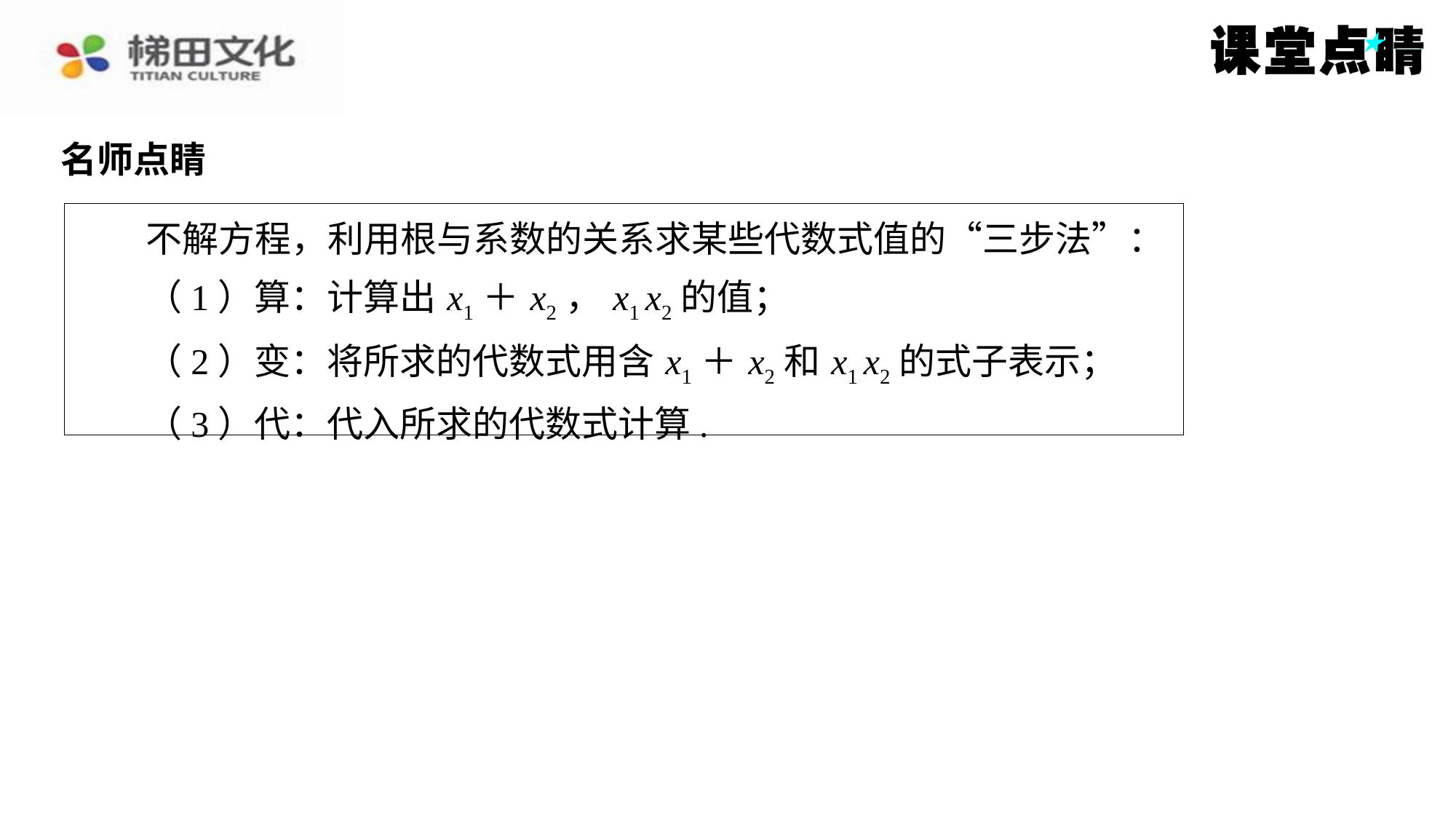

名师点睛
　　不解方程，利用根与系数的关系求某些代数式值的“三步法”：
（1）算：计算出 x1＋ x2， x1 x2的值；
（2）变：将所求的代数式用含 x1＋ x2和 x1 x2的式子表示；
（3）代：代入所求的代数式计算.